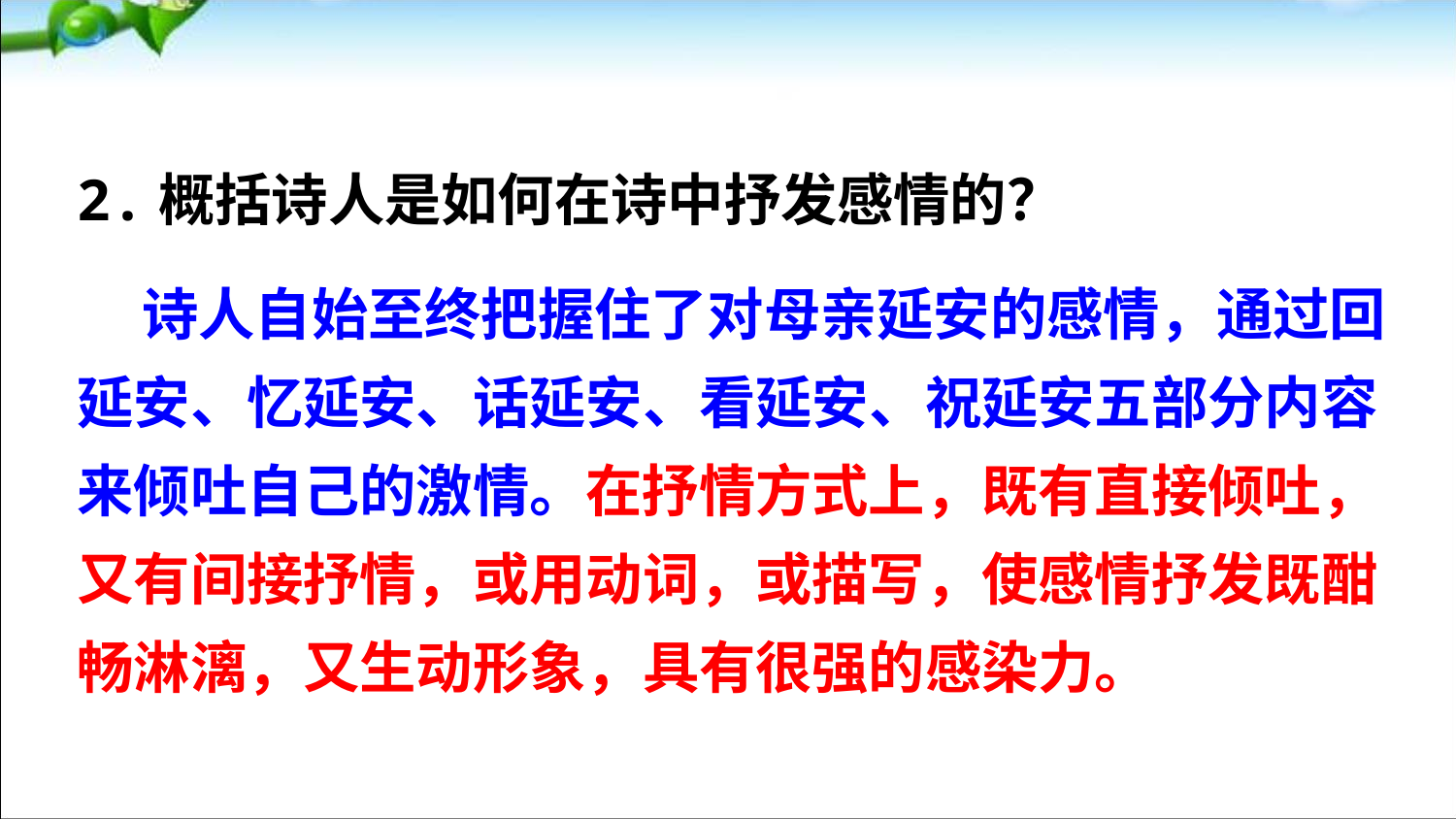

2.概括诗人是如何在诗中抒发感情的？
    诗人自始至终把握住了对母亲延安的感情，通过回延安、忆延安、话延安、看延安、祝延安五部分内容来倾吐自己的激情。在抒情方式上，既有直接倾吐，又有间接抒情，或用动词，或描写，使感情抒发既酣畅淋漓，又生动形象，具有很强的感染力。